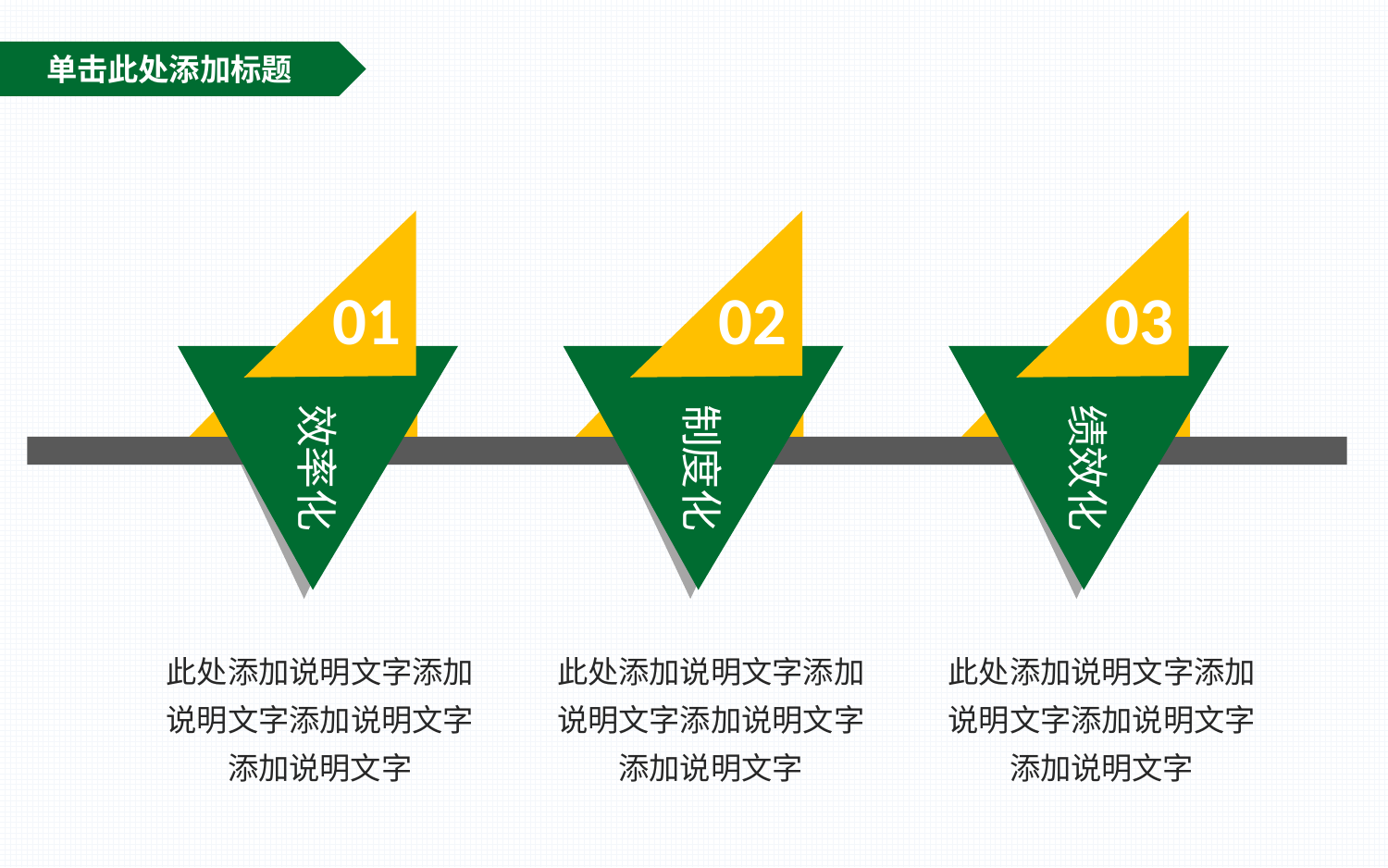

单击此处添加标题
01
02
03
效率化

制度化

绩效化

此处添加说明文字添加说明文字添加说明文字添加说明文字
此处添加说明文字添加说明文字添加说明文字添加说明文字
此处添加说明文字添加说明文字添加说明文字添加说明文字